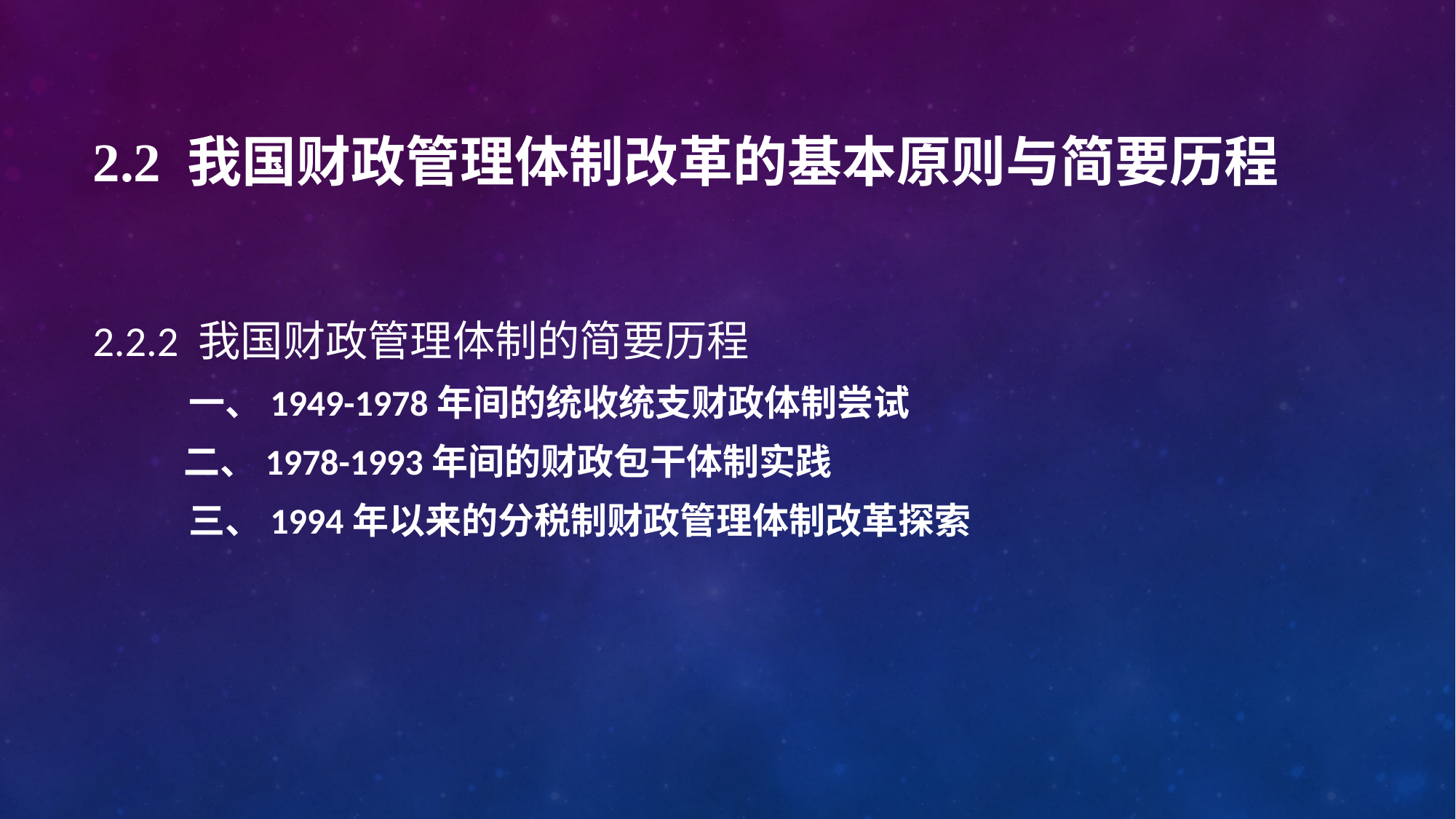

# 2.2 我国财政管理体制改革的基本原则与简要历程
2.2.2 我国财政管理体制的简要历程
    一、1949-1978年间的统收统支财政体制尝试
　二、1978-1993年间的财政包干体制实践
    三、1994年以来的分税制财政管理体制改革探索